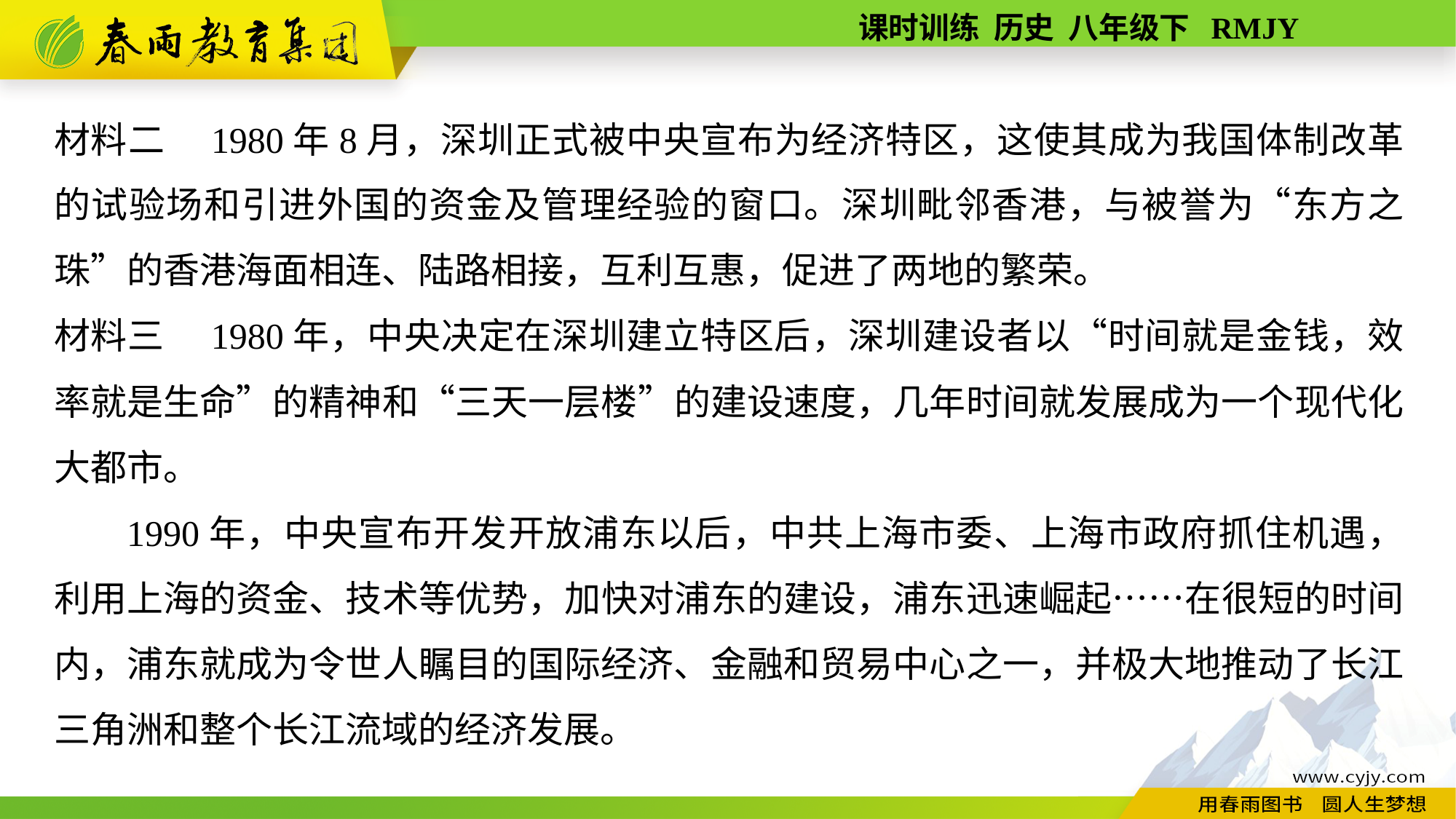

材料二　1980年8月，深圳正式被中央宣布为经济特区，这使其成为我国体制改革的试验场和引进外国的资金及管理经验的窗口。深圳毗邻香港，与被誉为“东方之珠”的香港海面相连、陆路相接，互利互惠，促进了两地的繁荣。
材料三　1980年，中央决定在深圳建立特区后，深圳建设者以“时间就是金钱，效率就是生命”的精神和“三天一层楼”的建设速度，几年时间就发展成为一个现代化大都市。
1990年，中央宣布开发开放浦东以后，中共上海市委、上海市政府抓住机遇，利用上海的资金、技术等优势，加快对浦东的建设，浦东迅速崛起……在很短的时间内，浦东就成为令世人瞩目的国际经济、金融和贸易中心之一，并极大地推动了长江三角洲和整个长江流域的经济发展。